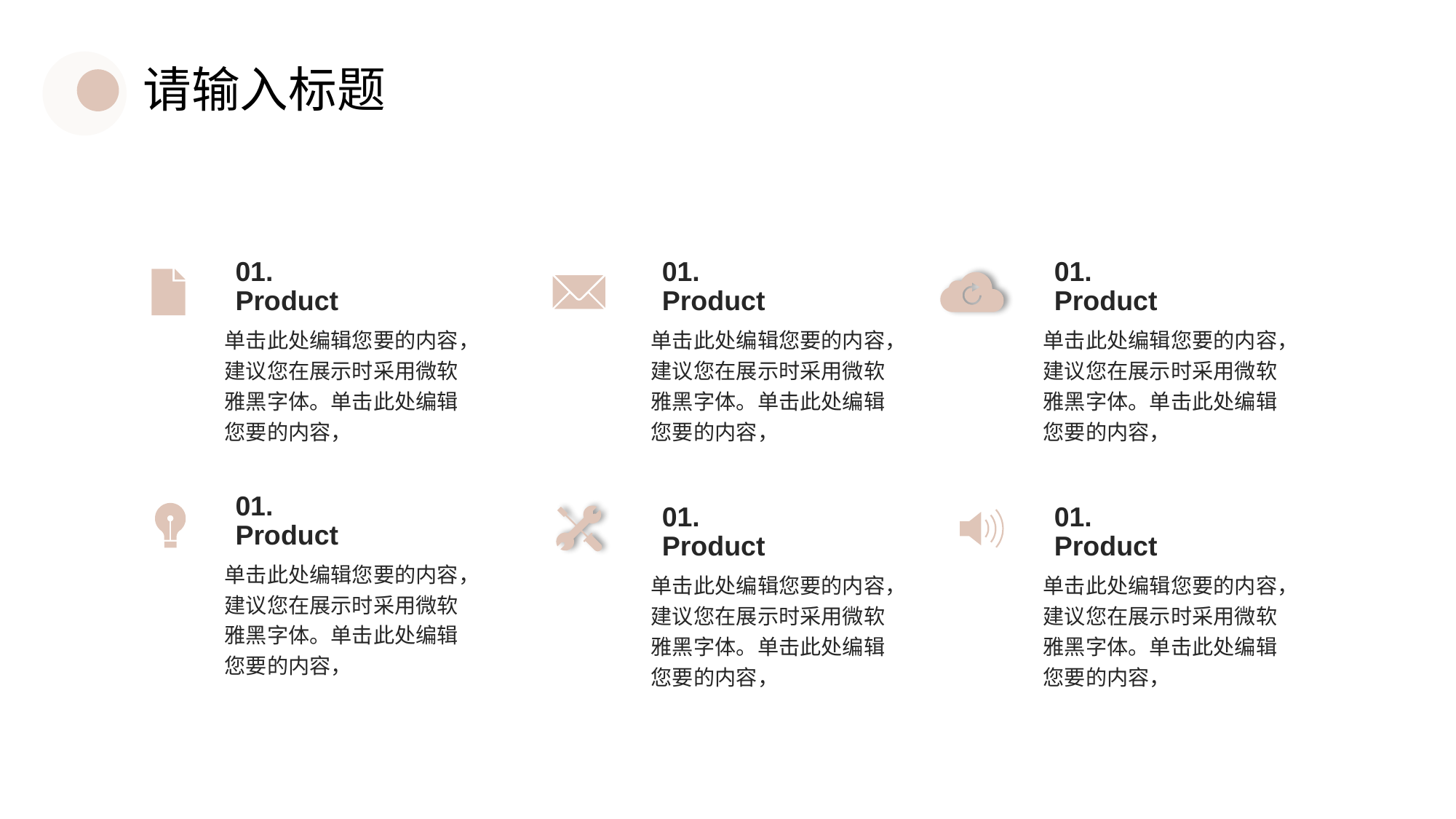

请输入标题
01. Product
01. Product
01. Product

单击此处编辑您要的内容，建议您在展示时采用微软雅黑字体。单击此处编辑您要的内容，
单击此处编辑您要的内容，建议您在展示时采用微软雅黑字体。单击此处编辑您要的内容，
单击此处编辑您要的内容，建议您在展示时采用微软雅黑字体。单击此处编辑您要的内容，
01. Product
01. Product
01. Product

单击此处编辑您要的内容，建议您在展示时采用微软雅黑字体。单击此处编辑您要的内容，
单击此处编辑您要的内容，建议您在展示时采用微软雅黑字体。单击此处编辑您要的内容，
单击此处编辑您要的内容，建议您在展示时采用微软雅黑字体。单击此处编辑您要的内容，